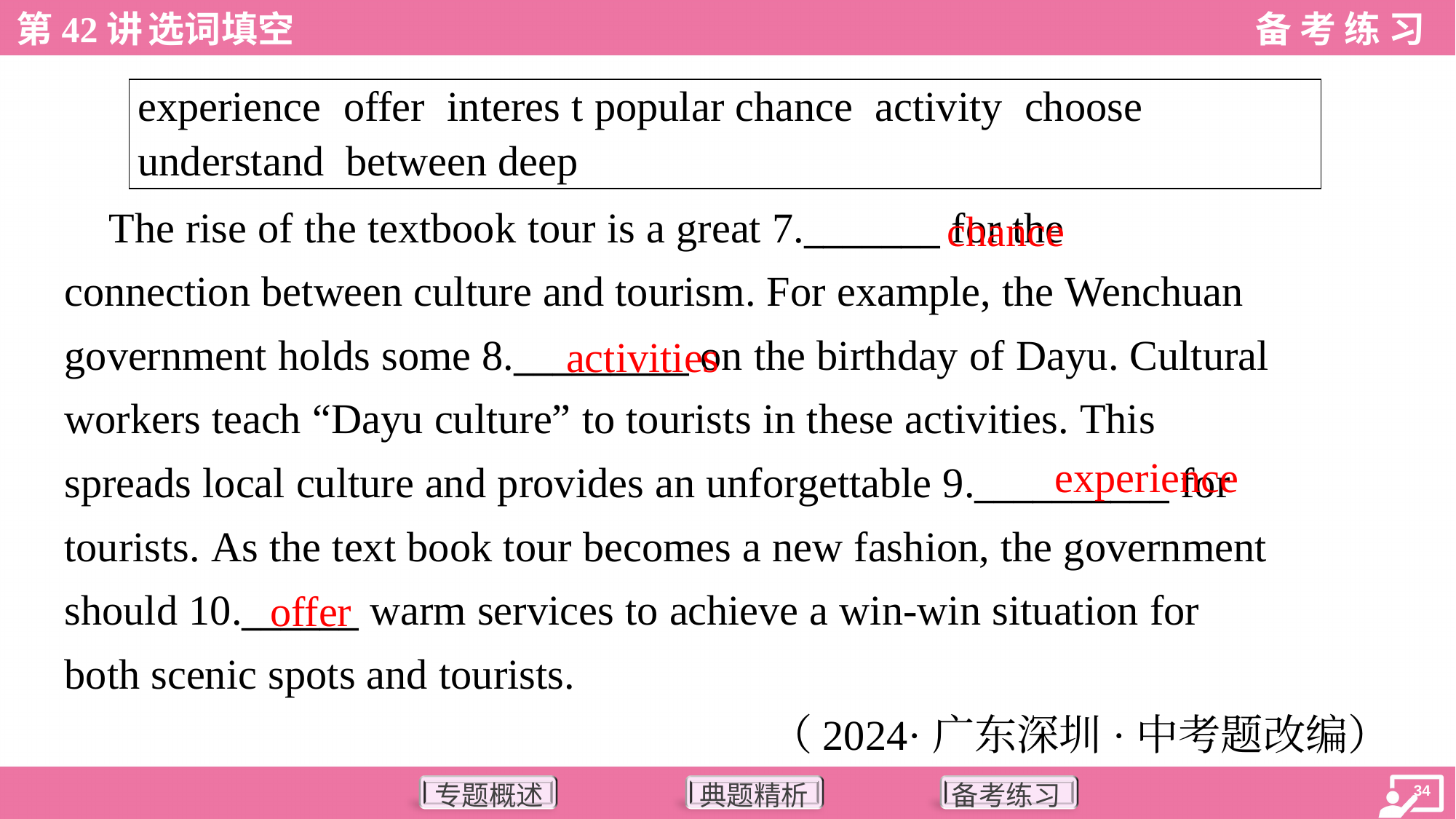

| experience offer interes t popular chance activity choose understand between deep |
| --- |
chance
    The rise of the textbook tour is a great 7._______ for the
connection between culture and tourism. For example, the Wenchuan
government holds some 8._________ on the birthday of Dayu. Cultural
workers teach “Dayu culture” to tourists in these activities. This
spreads local culture and provides an unforgettable 9.__________ for
tourists. As the text book tour becomes a new fashion, the government
should 10.______ warm services to achieve a win-win situation for
both scenic spots and tourists.
activities
experience
offer
（2024·广东深圳·中考题改编）